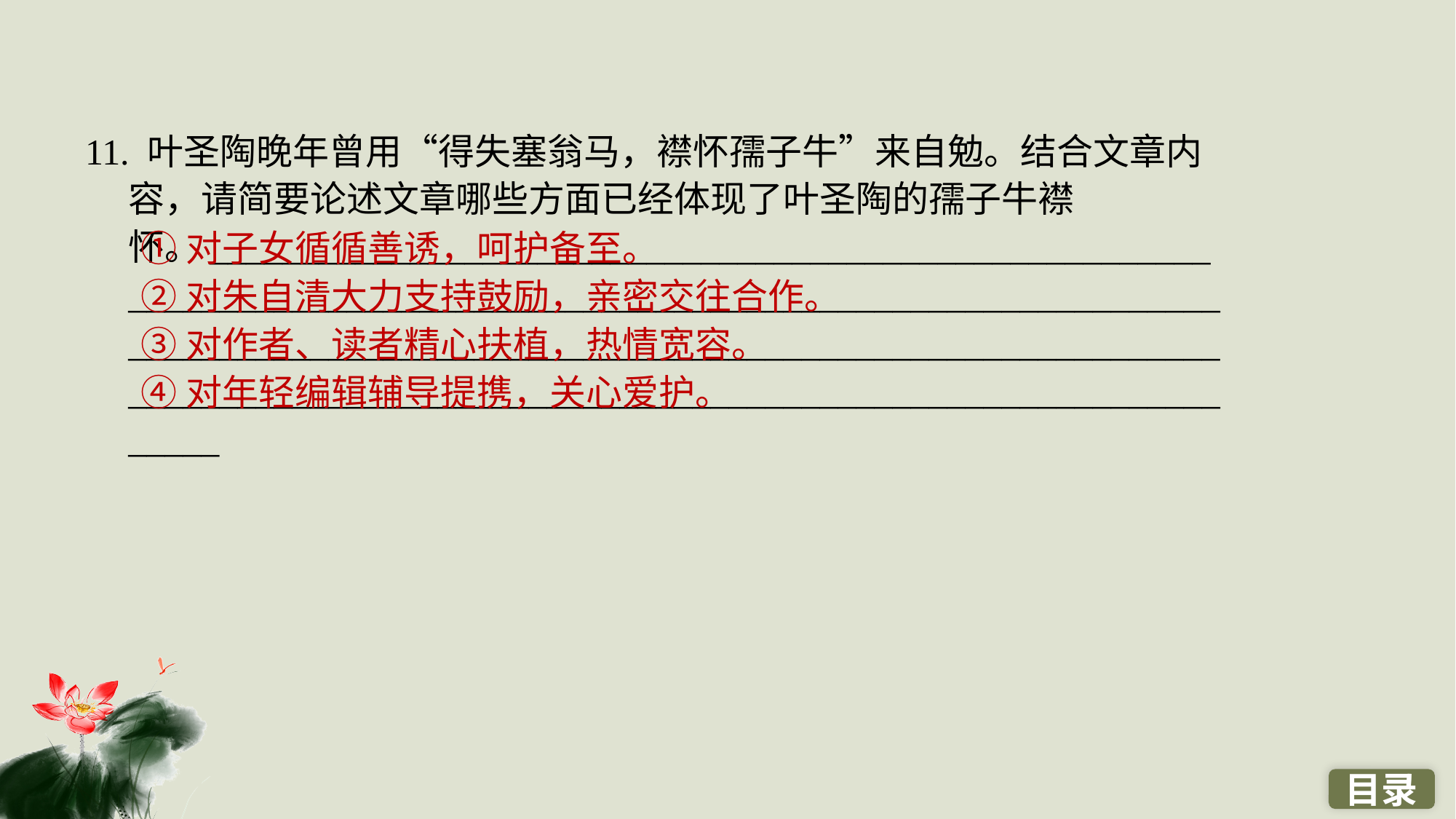

11. 叶圣陶晚年曾用“得失塞翁马，襟怀孺子牛”来自勉。结合文章内容，请简要论述文章哪些方面已经体现了叶圣陶的孺子牛襟怀。________________________________________________________________________________________________________________________________________________________________________________________________________________________________________________
①对子女循循善诱，呵护备至。
②对朱自清大力支持鼓励，亲密交往合作。
③对作者、读者精心扶植，热情宽容。
④对年轻编辑辅导提携，关心爱护。